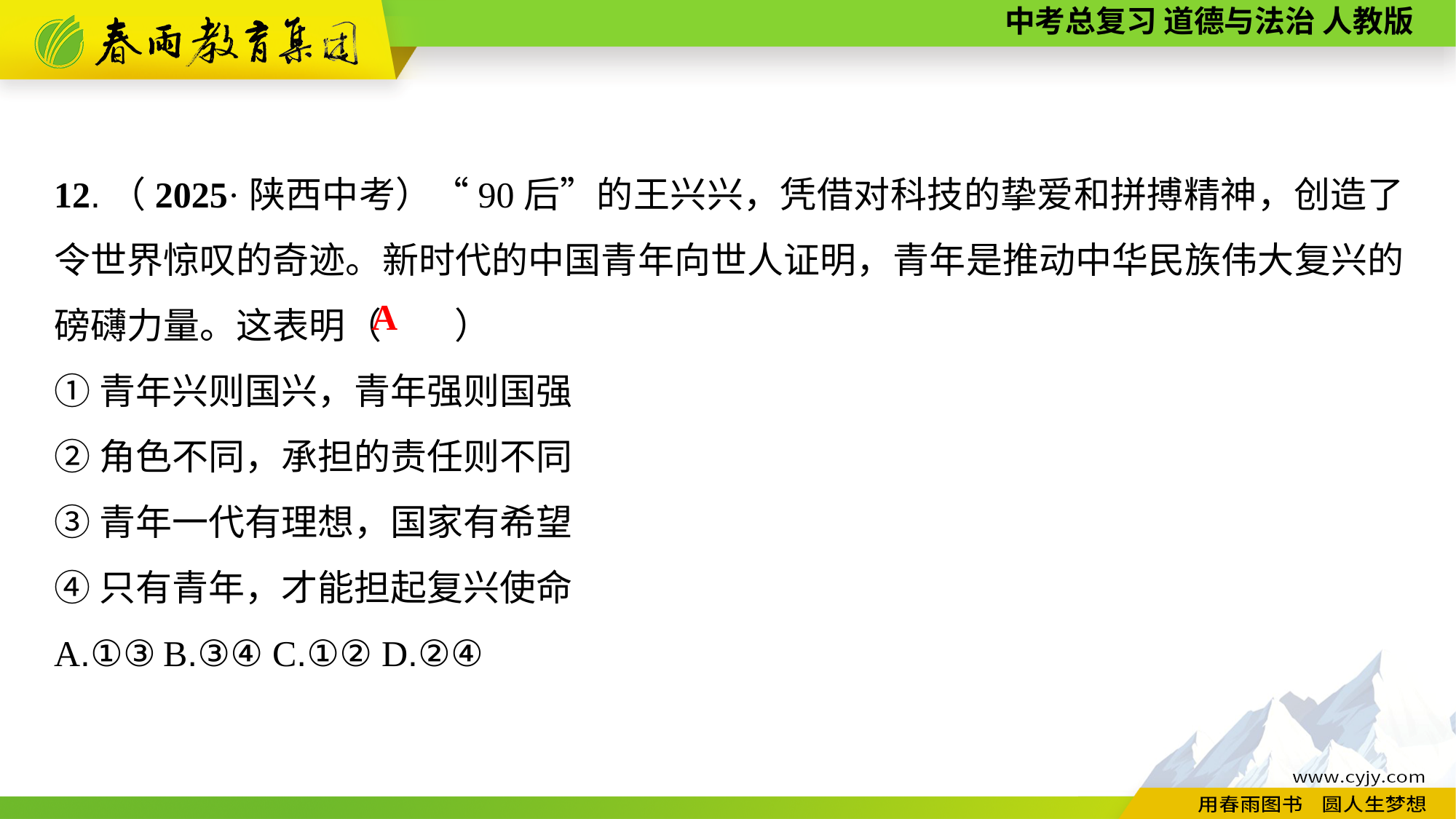

12.（2025·陕西中考）“90后”的王兴兴，凭借对科技的挚爱和拼搏精神，创造了令世界惊叹的奇迹。新时代的中国青年向世人证明，青年是推动中华民族伟大复兴的磅礴力量。这表明（　　）
①青年兴则国兴，青年强则国强
②角色不同，承担的责任则不同
③青年一代有理想，国家有希望
④只有青年，才能担起复兴使命
A.①③	B.③④	C.①②	D.②④
A